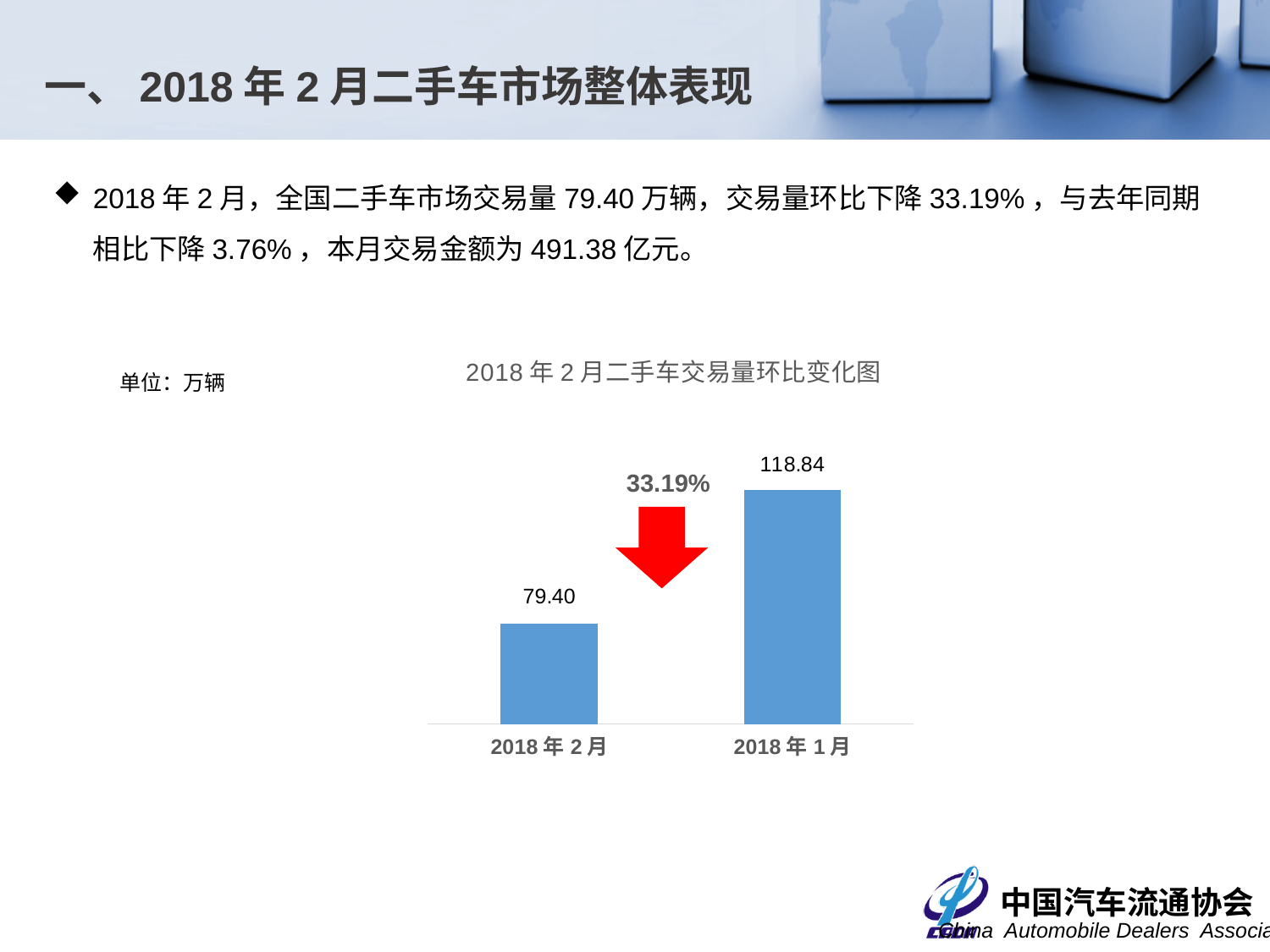

一、2018年2月二手车市场整体表现
2018年2月，全国二手车市场交易量79.40万辆，交易量环比下降33.19%，与去年同期相比下降3.76%，本月交易金额为491.38亿元。

### Chart: 2018年2月二手车交易量环比变化图

| Category |  |
|---|---|
| 43132 | 79.3951 |
| 43101 | 118.8407 |
单位：万辆
33.19%